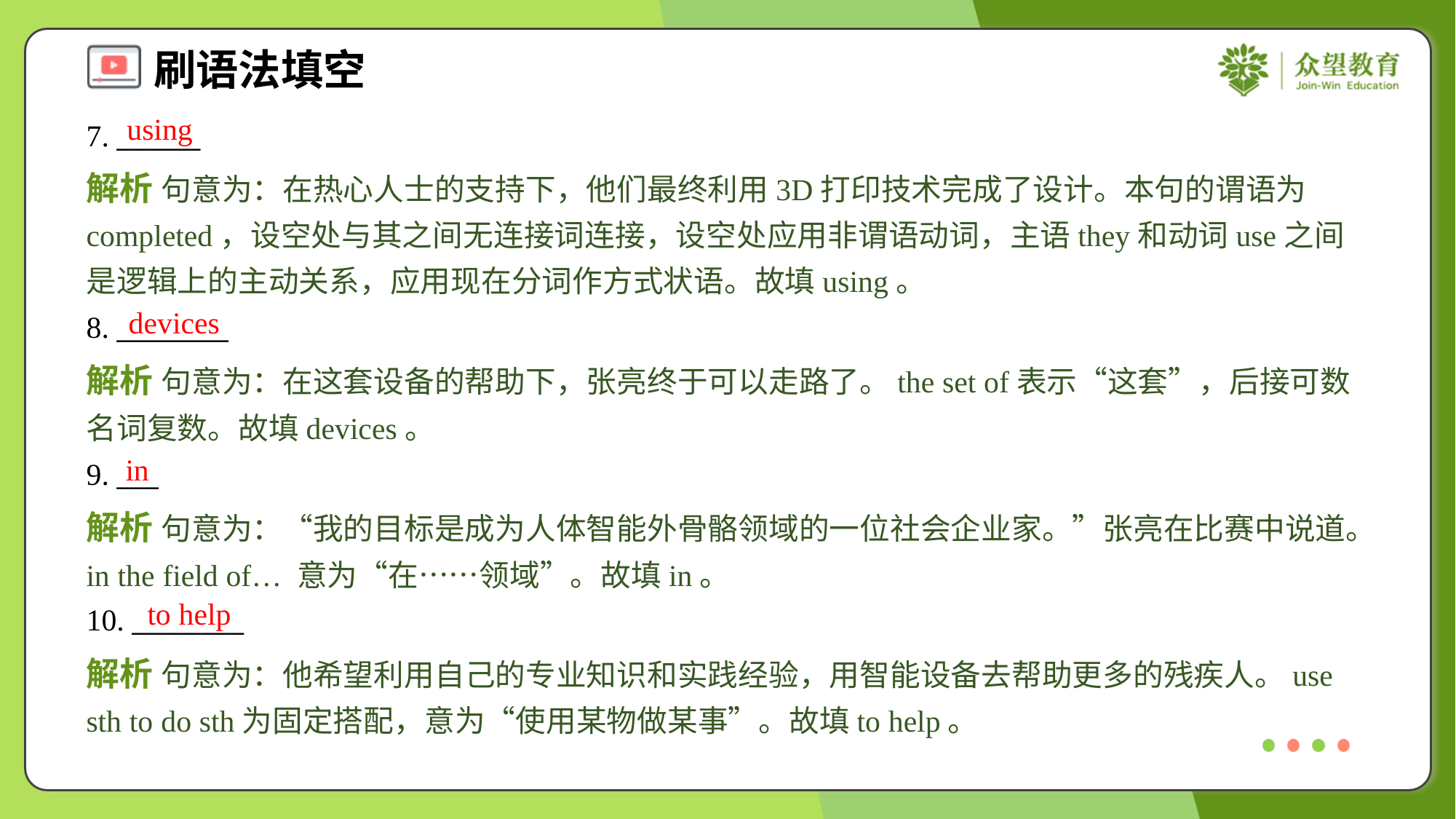

using
7. ______
解析 句意为：在热心人士的支持下，他们最终利用3D打印技术完成了设计。本句的谓语为completed，设空处与其之间无连接词连接，设空处应用非谓语动词，主语they和动词use之间是逻辑上的主动关系，应用现在分词作方式状语。故填using。
devices
8. ________
解析 句意为：在这套设备的帮助下，张亮终于可以走路了。the set of表示“这套”，后接可数名词复数。故填devices。
in
9. ___
解析 句意为：“我的目标是成为人体智能外骨骼领域的一位社会企业家。”张亮在比赛中说道。in the field of… 意为“在……领域”。故填in。
to help
10. ________
解析 句意为：他希望利用自己的专业知识和实践经验，用智能设备去帮助更多的残疾人。use sth to do sth为固定搭配，意为“使用某物做某事”。故填to help。